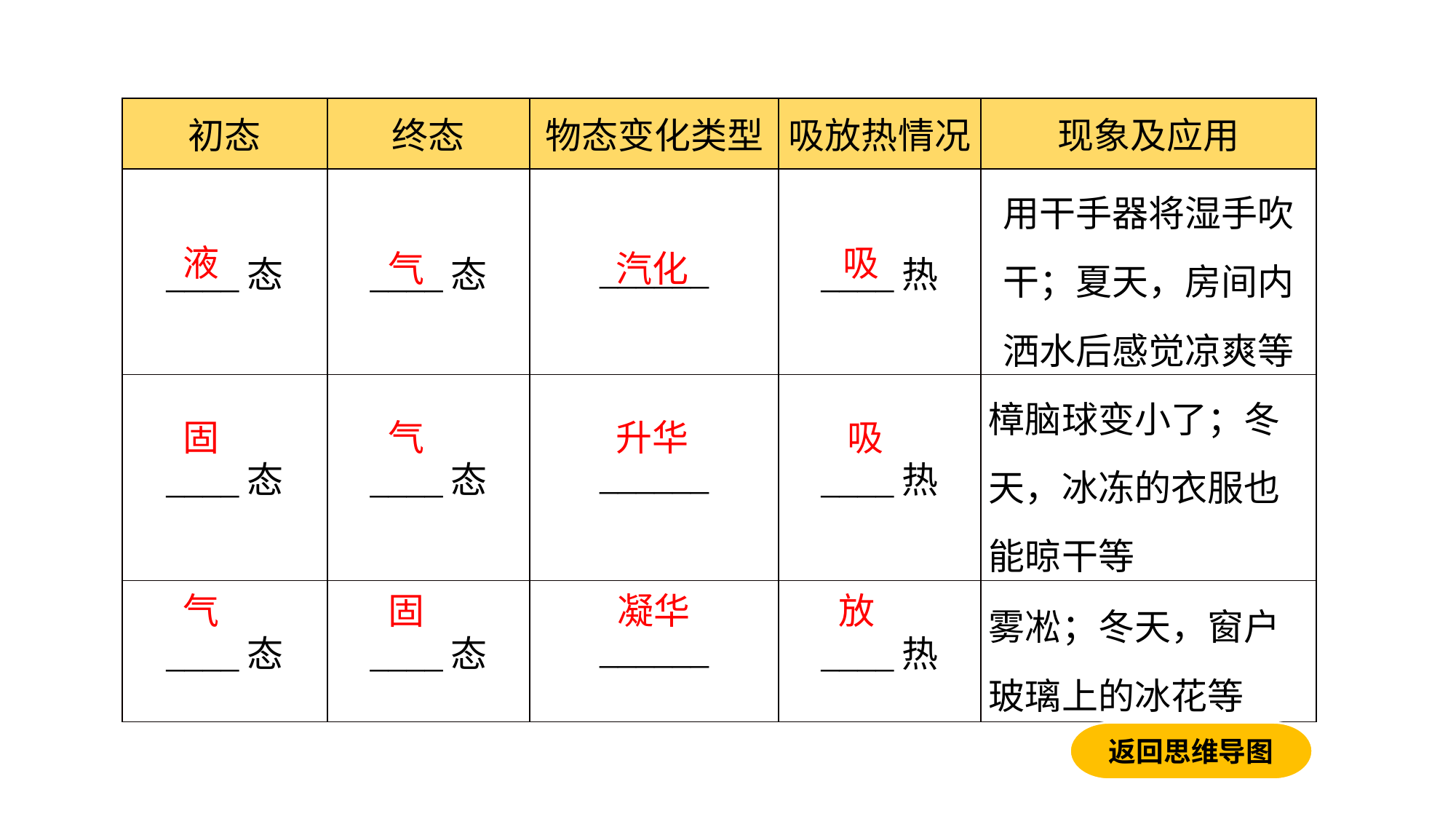

| 初态 | 终态 | 物态变化类型 | 吸放热情况 | 现象及应用 |
| --- | --- | --- | --- | --- |
| \_\_\_\_态 | \_\_\_\_态 | \_\_\_\_\_\_ | \_\_\_\_热 | 用干手器将湿手吹干；夏天，房间内洒水后感觉凉爽等 |
| \_\_\_\_态 | \_\_\_\_态 | \_\_\_\_\_\_ | \_\_\_\_热 | 樟脑球变小了；冬天，冰冻的衣服也能晾干等 |
| \_\_\_\_态 | \_\_\_\_态 | \_\_\_\_\_\_ | \_\_\_\_热 | 雾凇；冬天，窗户玻璃上的冰花等 |
液
吸
气
汽化
固
气
升华
吸
气
固
凝华
放
返回思维导图